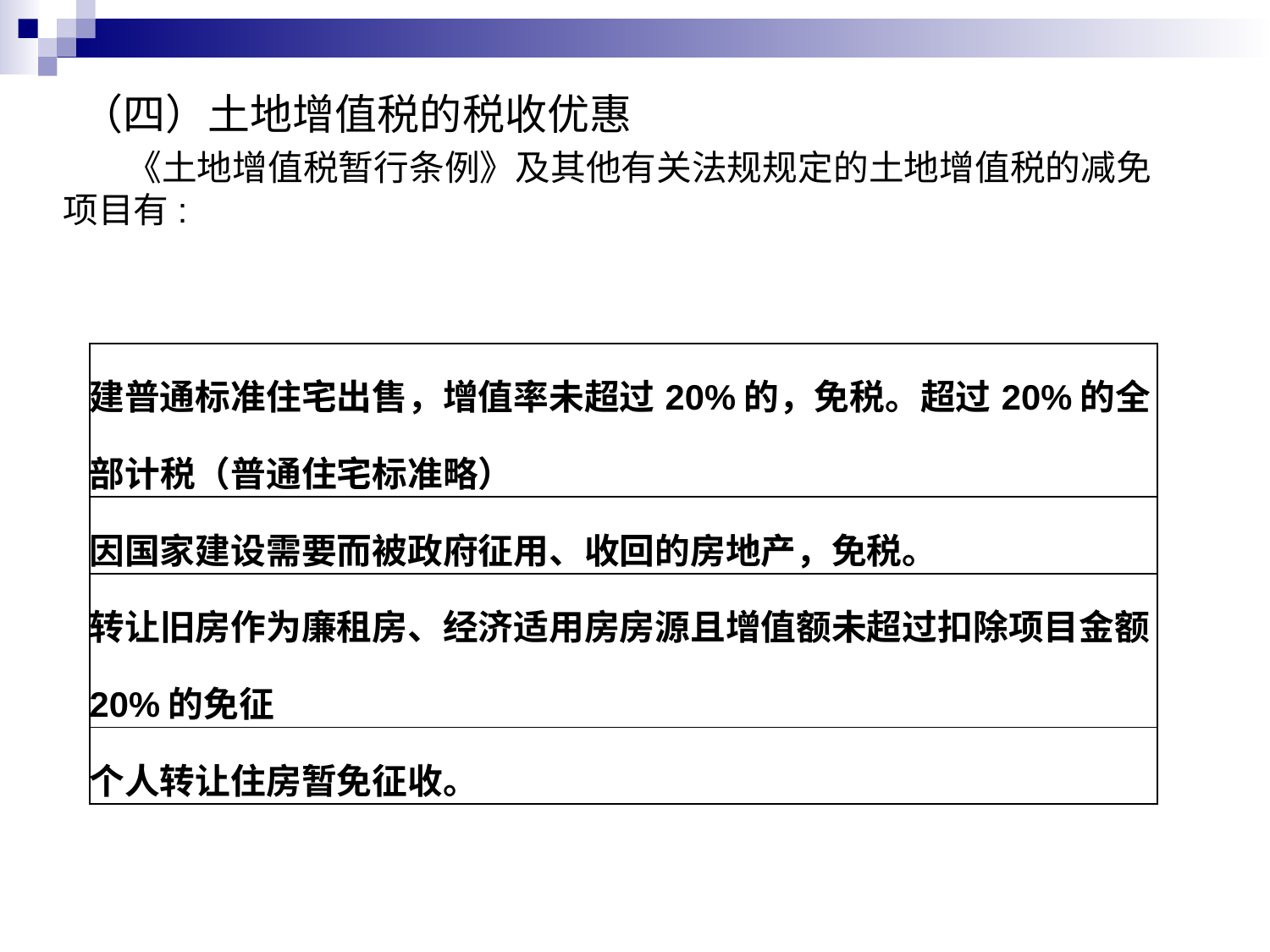

（四）土地增值税的税收优惠
       《土地增值税暂行条例》及其他有关法规规定的土地增值税的减免项目有:

| 建普通标准住宅出售，增值率未超过20%的，免税。超过20%的全部计税（普通住宅标准略） |
| --- |
| 因国家建设需要而被政府征用、收回的房地产，免税。 |
| 转让旧房作为廉租房、经济适用房房源且增值额未超过扣除项目金额20%的免征 |
| 个人转让住房暂免征收。 |